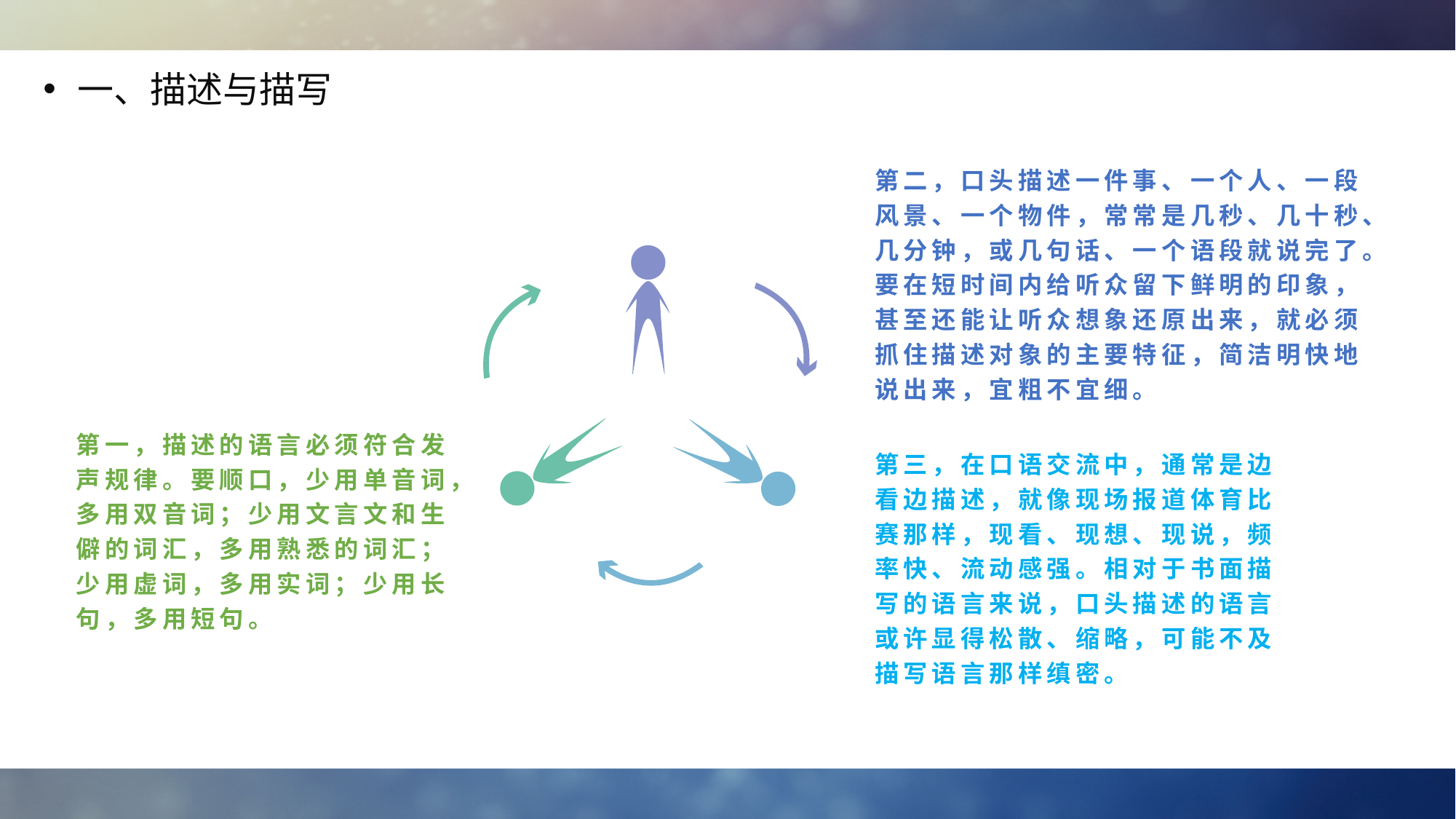

一、描述与描写
第二，口头描述一件事、一个人、一段风景、一个物件，常常是几秒、几十秒、几分钟，或几句话、一个语段就说完了。要在短时间内给听众留下鲜明的印象，甚至还能让听众想象还原出来，就必须抓住描述对象的主要特征，简洁明快地说出来，宜粗不宜细。

第一，描述的语言必须符合发声规律。要顺口，少用单音词，多用双音词；少用文言文和生僻的词汇，多用熟悉的词汇；少用虚词，多用实词；少用长句，多用短句。

第三，在口语交流中，通常是边看边描述，就像现场报道体育比赛那样，现看、现想、现说，频率快、流动感强。相对于书面描写的语言来说，口头描述的语言或许显得松散、缩略，可能不及描写语言那样缜密。